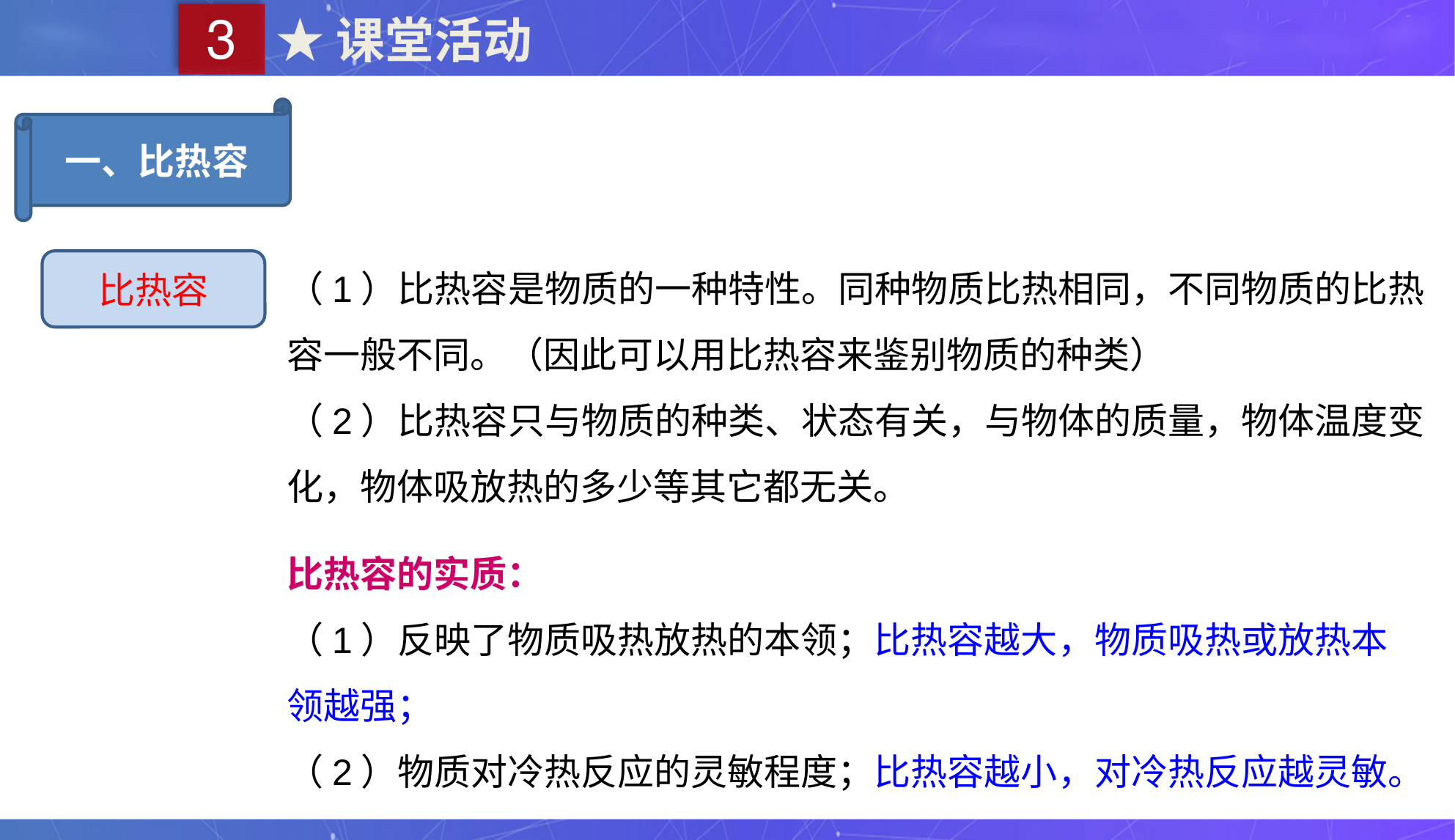

3
★课堂活动
一、比热容
（1）比热容是物质的一种特性。同种物质比热相同，不同物质的比热容一般不同。（因此可以用比热容来鉴别物质的种类）
（2）比热容只与物质的种类、状态有关，与物体的质量，物体温度变化，物体吸放热的多少等其它都无关。
比热容
比热容的实质：
（1）反映了物质吸热放热的本领；比热容越大，物质吸热或放热本领越强；
（2）物质对冷热反应的灵敏程度；比热容越小，对冷热反应越灵敏。